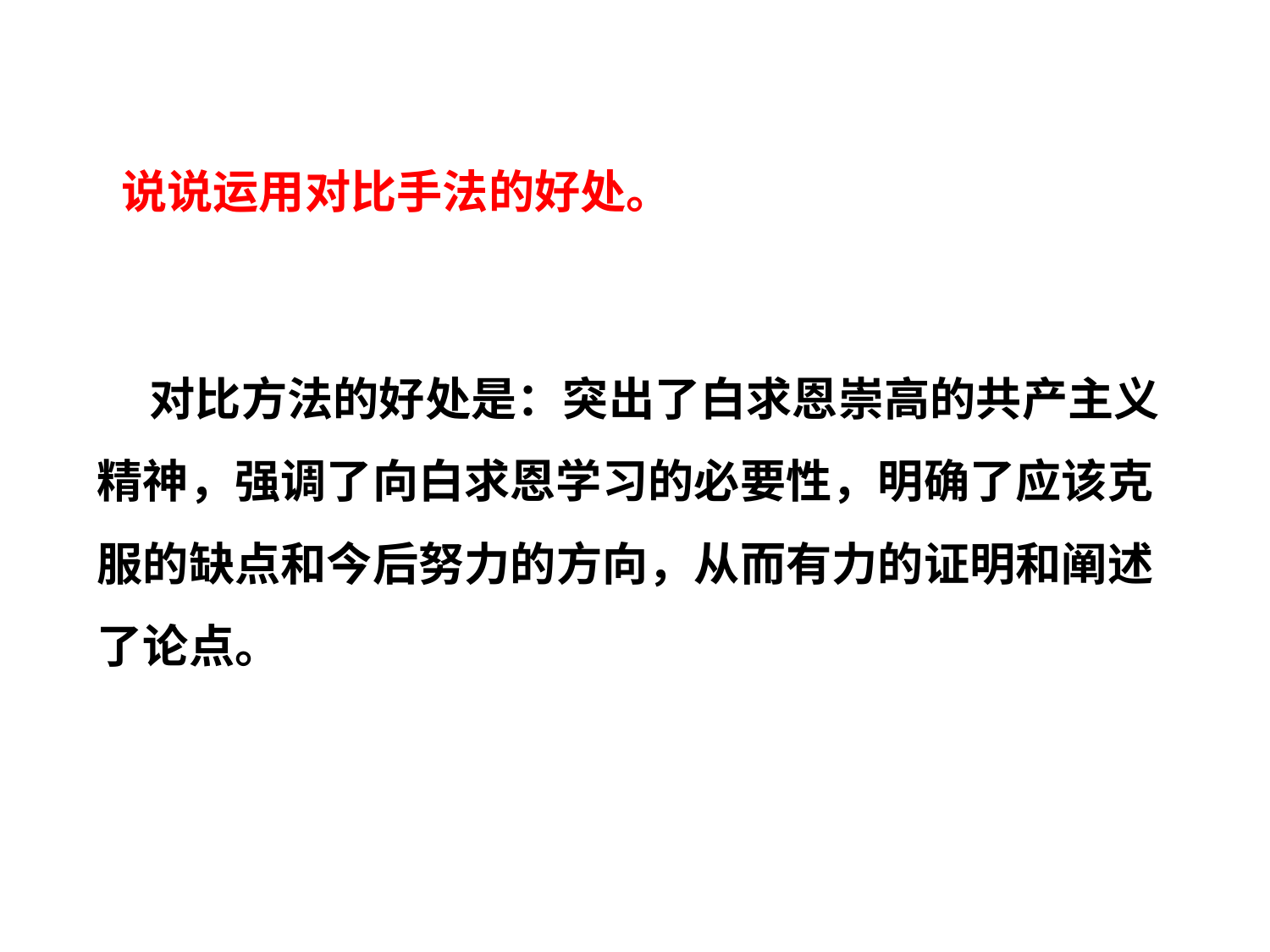

说说运用对比手法的好处。
    对比方法的好处是：突出了白求恩崇高的共产主义精神，强调了向白求恩学习的必要性，明确了应该克服的缺点和今后努力的方向，从而有力的证明和阐述了论点。